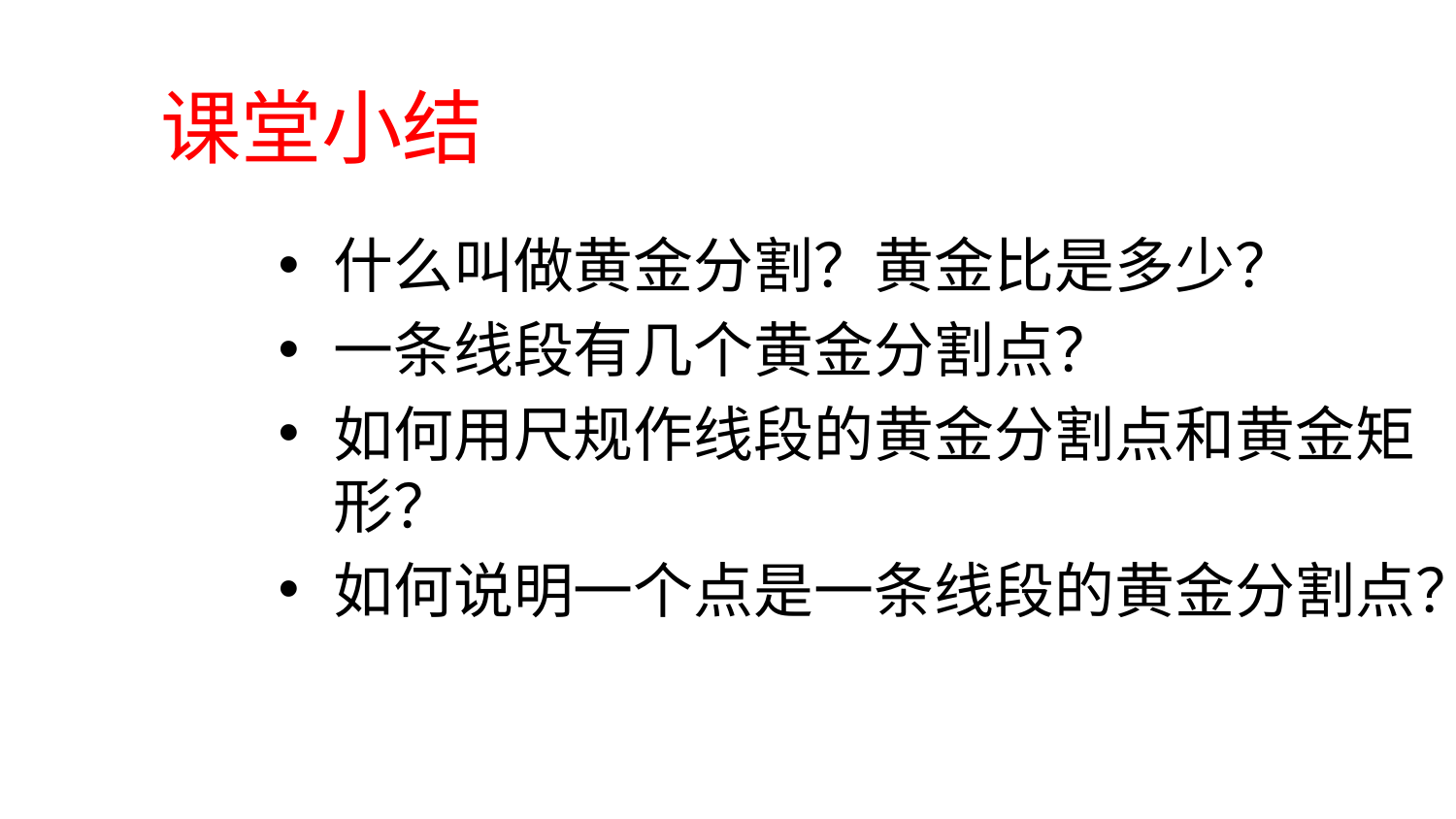

课堂小结
什么叫做黄金分割？黄金比是多少？
一条线段有几个黄金分割点？
如何用尺规作线段的黄金分割点和黄金矩形？
如何说明一个点是一条线段的黄金分割点？